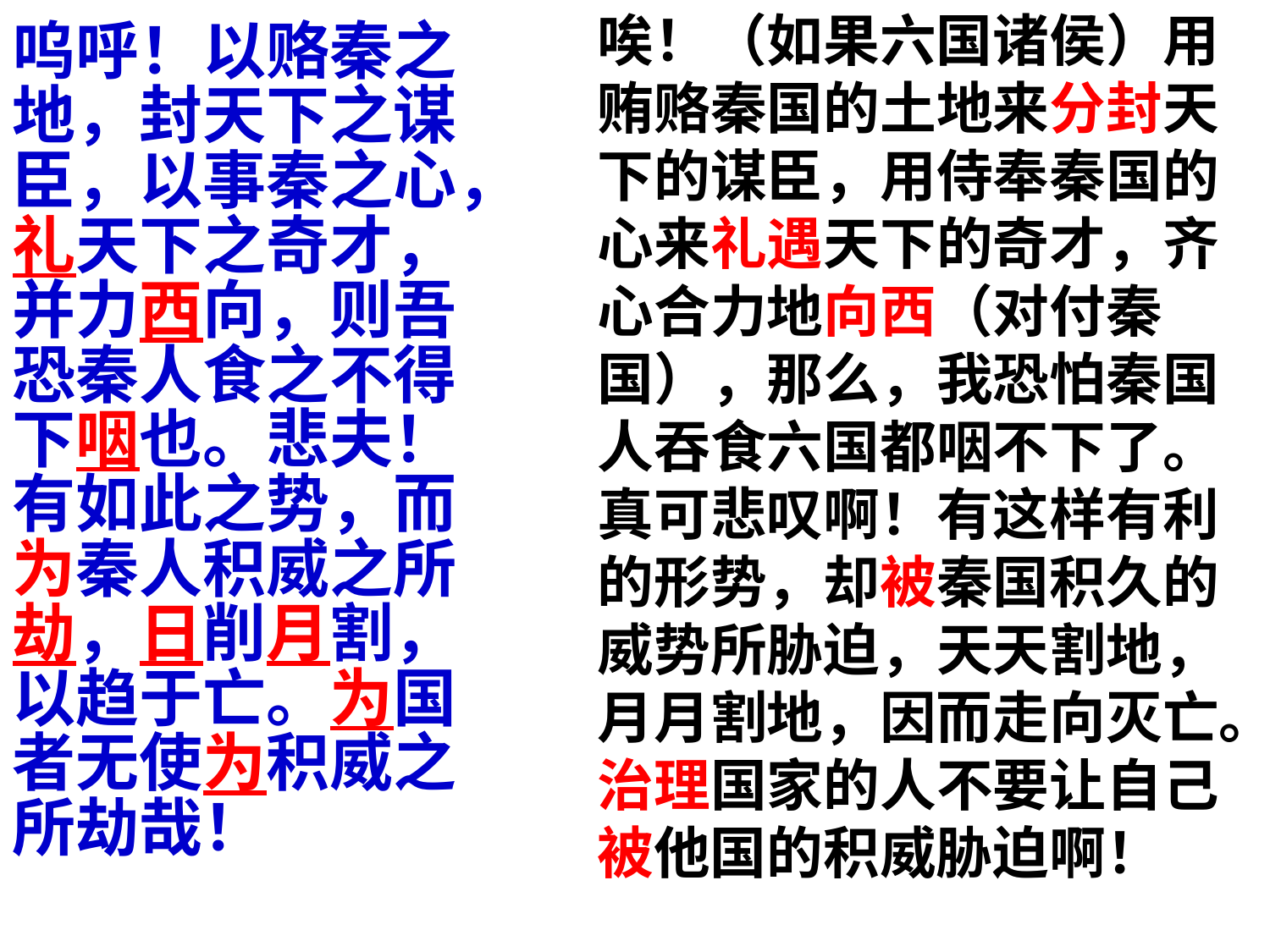

唉！（如果六国诸侯）用贿赂秦国的土地来分封天下的谋臣，用侍奉秦国的心来礼遇天下的奇才，齐心合力地向西（对付秦国），那么，我恐怕秦国人吞食六国都咽不下了。真可悲叹啊！有这样有利的形势，却被秦国积久的威势所胁迫，天天割地，月月割地，因而走向灭亡。治理国家的人不要让自己被他国的积威胁迫啊！
呜呼！以赂秦之地，封天下之谋臣，以事秦之心，礼天下之奇才，并力西向，则吾恐秦人食之不得下咽也。悲夫！有如此之势，而为秦人积威之所劫，日削月割，以趋于亡。为国者无使为积威之所劫哉！